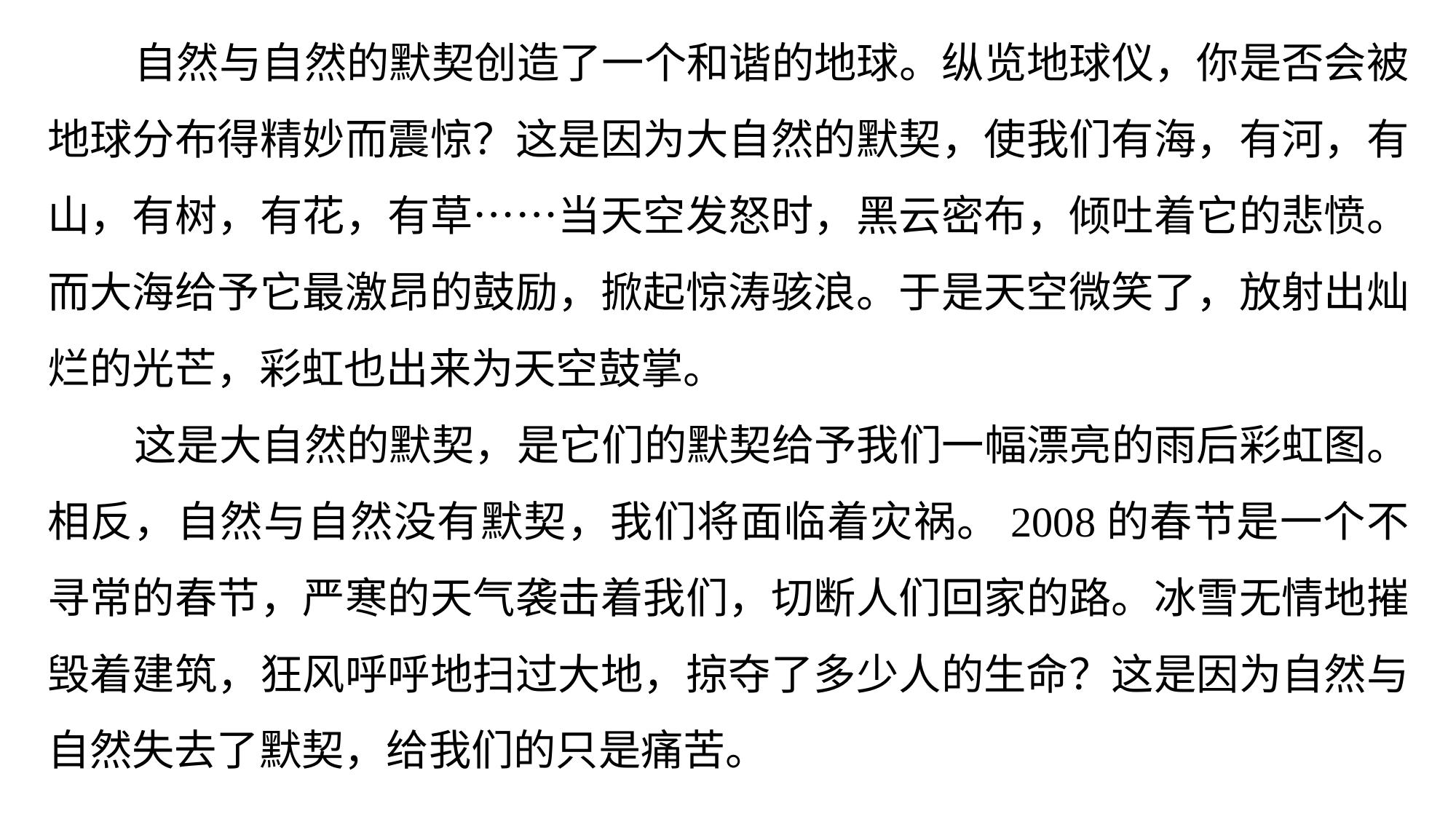

自然与自然的默契创造了一个和谐的地球。纵览地球仪，你是否会被地球分布得精妙而震惊？这是因为大自然的默契，使我们有海，有河，有山，有树，有花，有草……当天空发怒时，黑云密布，倾吐着它的悲愤。而大海给予它最激昂的鼓励，掀起惊涛骇浪。于是天空微笑了，放射出灿烂的光芒，彩虹也出来为天空鼓掌。
        这是大自然的默契，是它们的默契给予我们一幅漂亮的雨后彩虹图。相反，自然与自然没有默契，我们将面临着灾祸。2008的春节是一个不寻常的春节，严寒的天气袭击着我们，切断人们回家的路。冰雪无情地摧毁着建筑，狂风呼呼地扫过大地，掠夺了多少人的生命？这是因为自然与自然失去了默契，给我们的只是痛苦。